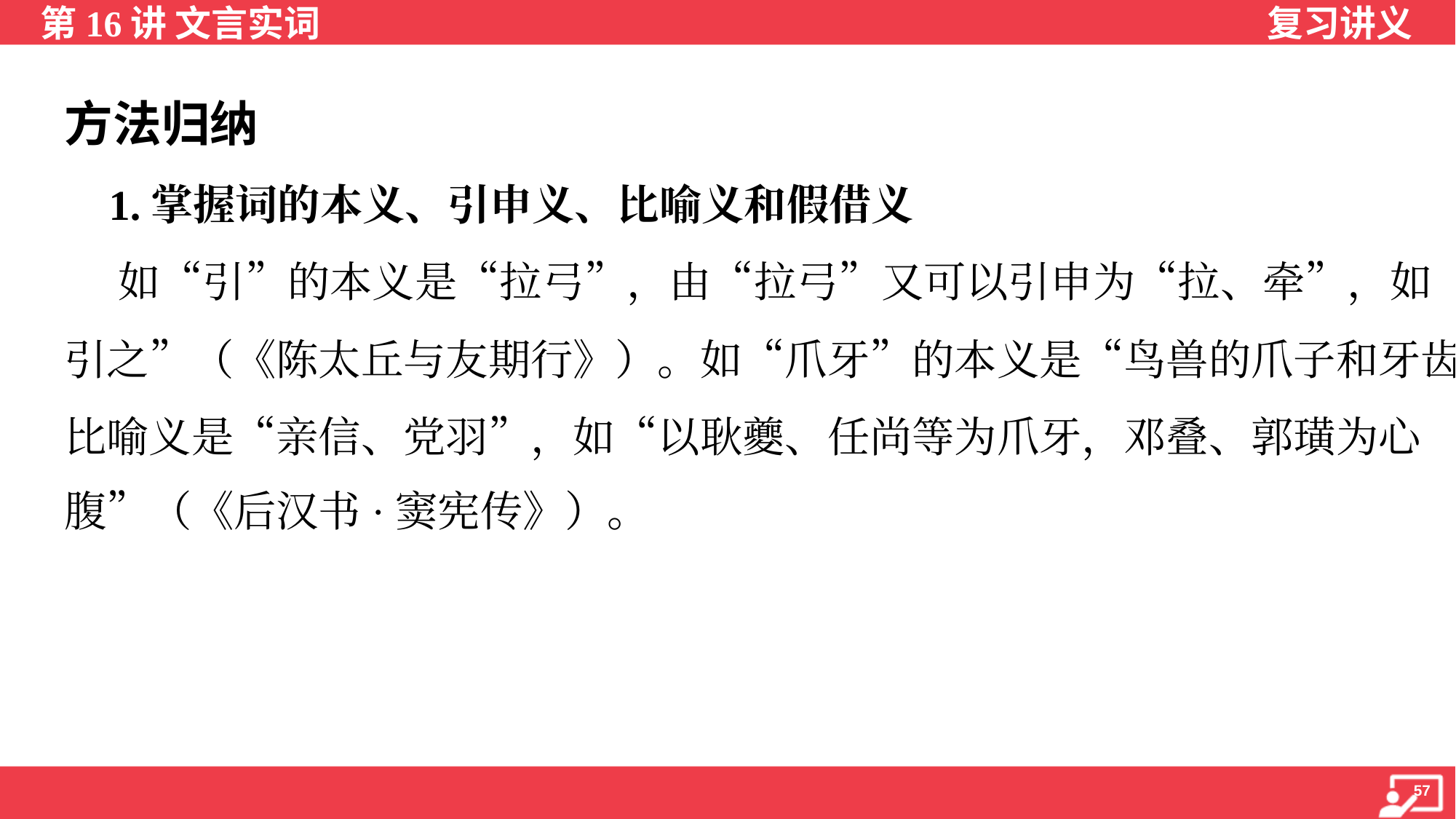

方法归纳
    1.掌握词的本义、引申义、比喻义和假借义
    如“引”的本义是“拉弓”，由“拉弓”又可以引申为“拉、牵”，如“下车
引之”（《陈太丘与友期行》）。如“爪牙”的本义是“鸟兽的爪子和牙齿”，
比喻义是“亲信、党羽”，如“以耿夔、任尚等为爪牙，邓叠、郭璜为心
腹”（《后汉书·窦宪传》）。